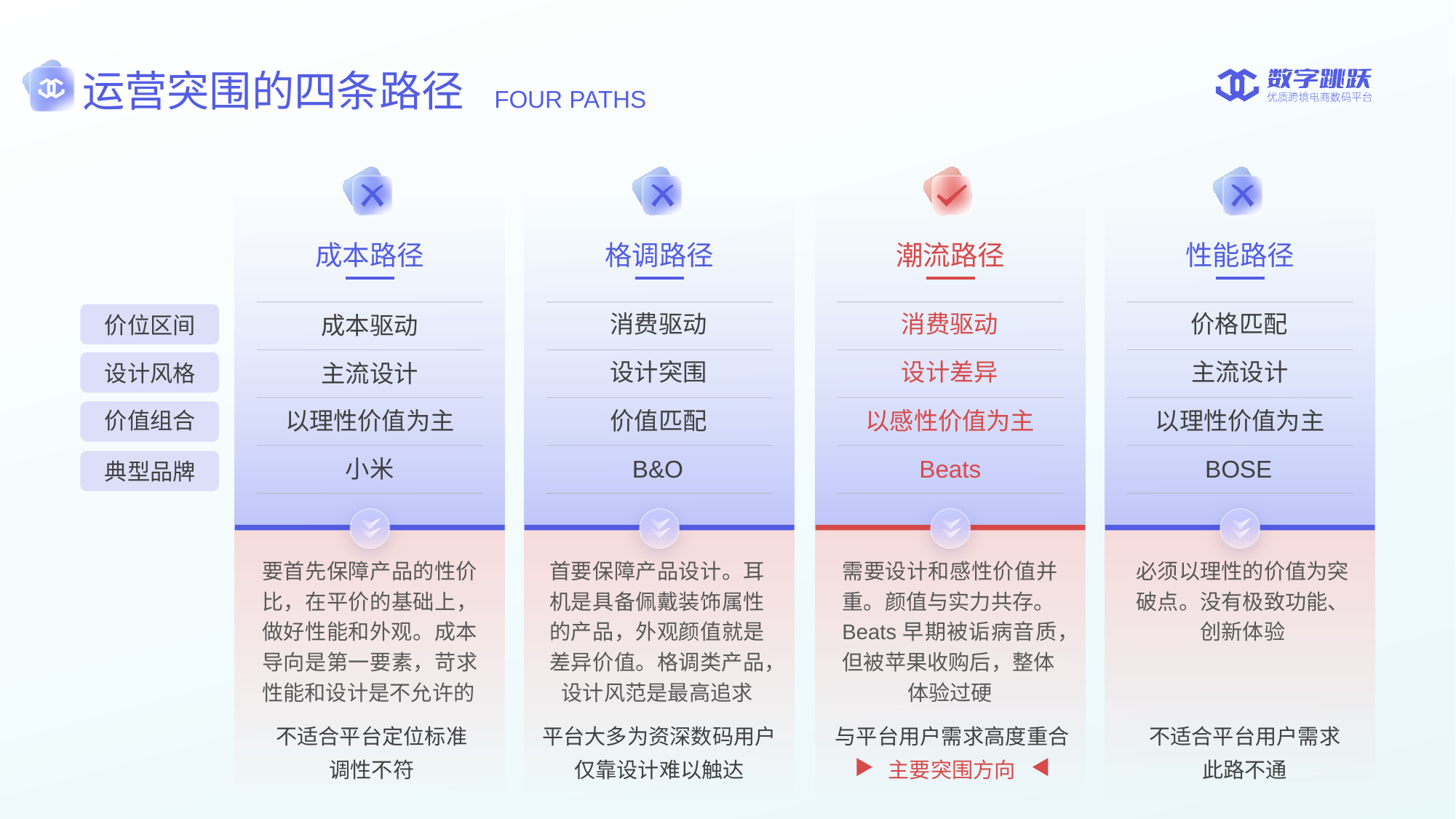

运营突围的四条路径

FOUR PATHS

成本路径
格调路径
潮流路径
性能路径
消费驱动
消费驱动
价格匹配

成本驱动
价位区间
设计突围
设计差异
主流设计

主流设计
设计风格
价值匹配
以感性价值为主
以理性价值为主
以理性价值为主
价值组合

B&O
Beats
BOSE
小米

典型品牌

要首先保障产品的性价比，在平价的基础上，做好性能和外观。成本导向是第一要素，苛求性能和设计是不允许的
首要保障产品设计。耳机是具备佩戴装饰属性的产品，外观颜值就是差异价值。格调类产品，
设计风范是最高追求
需要设计和感性价值并重。颜值与实力共存。Beats早期被诟病音质，但被苹果收购后，整体
体验过硬
必须以理性的价值为突破点。没有极致功能、创新体验
不适合平台定位标准
调性不符
平台大多为资深数码用户
仅靠设计难以触达
与平台用户需求高度重合
主要突围方向
不适合平台用户需求
此路不通